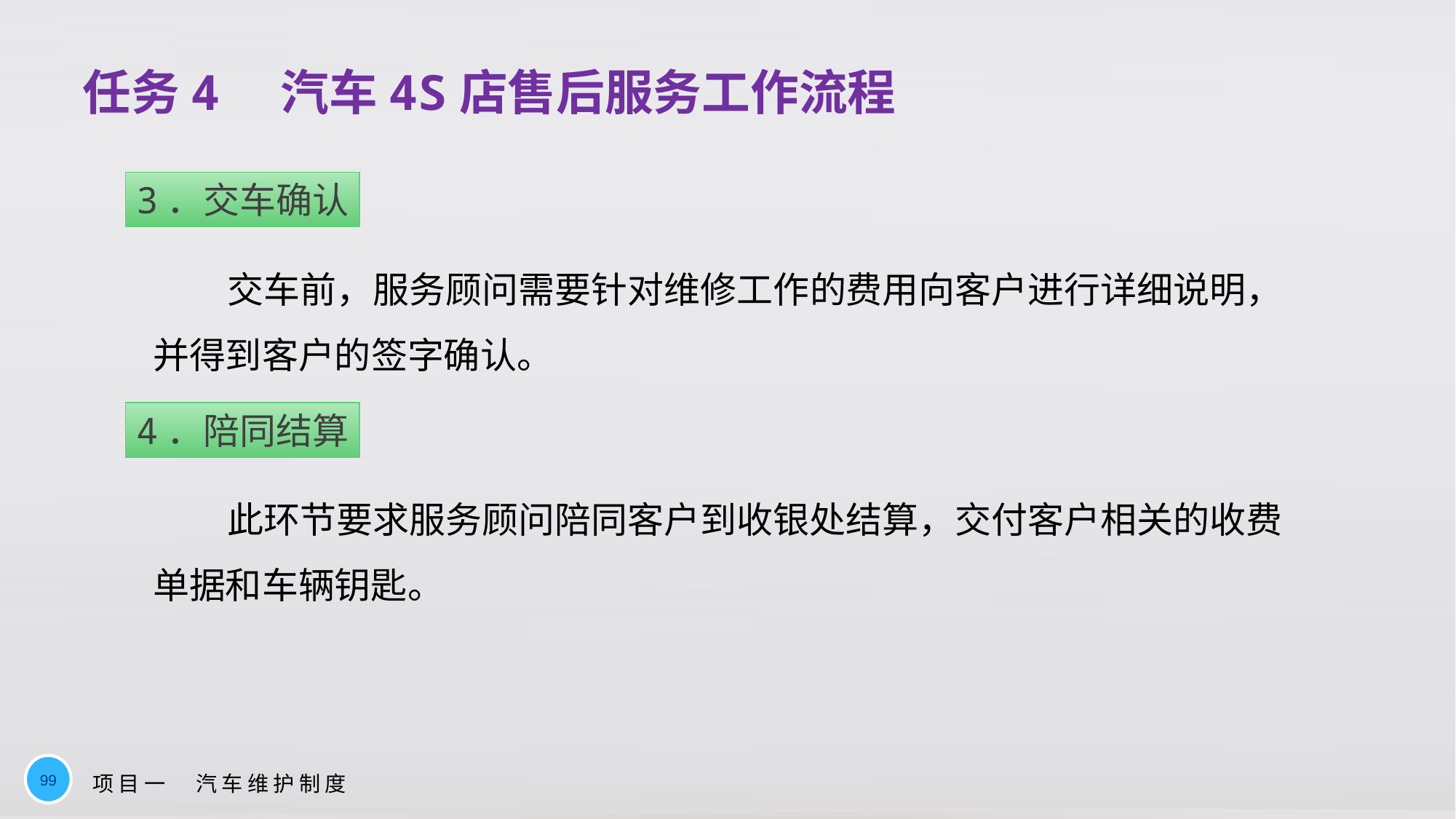

# 任务4　汽车4S店售后服务工作流程
3．交车确认
交车前，服务顾问需要针对维修工作的费用向客户进行详细说明，并得到客户的签字确认。
4．陪同结算
此环节要求服务顾问陪同客户到收银处结算，交付客户相关的收费单据和车辆钥匙。
99